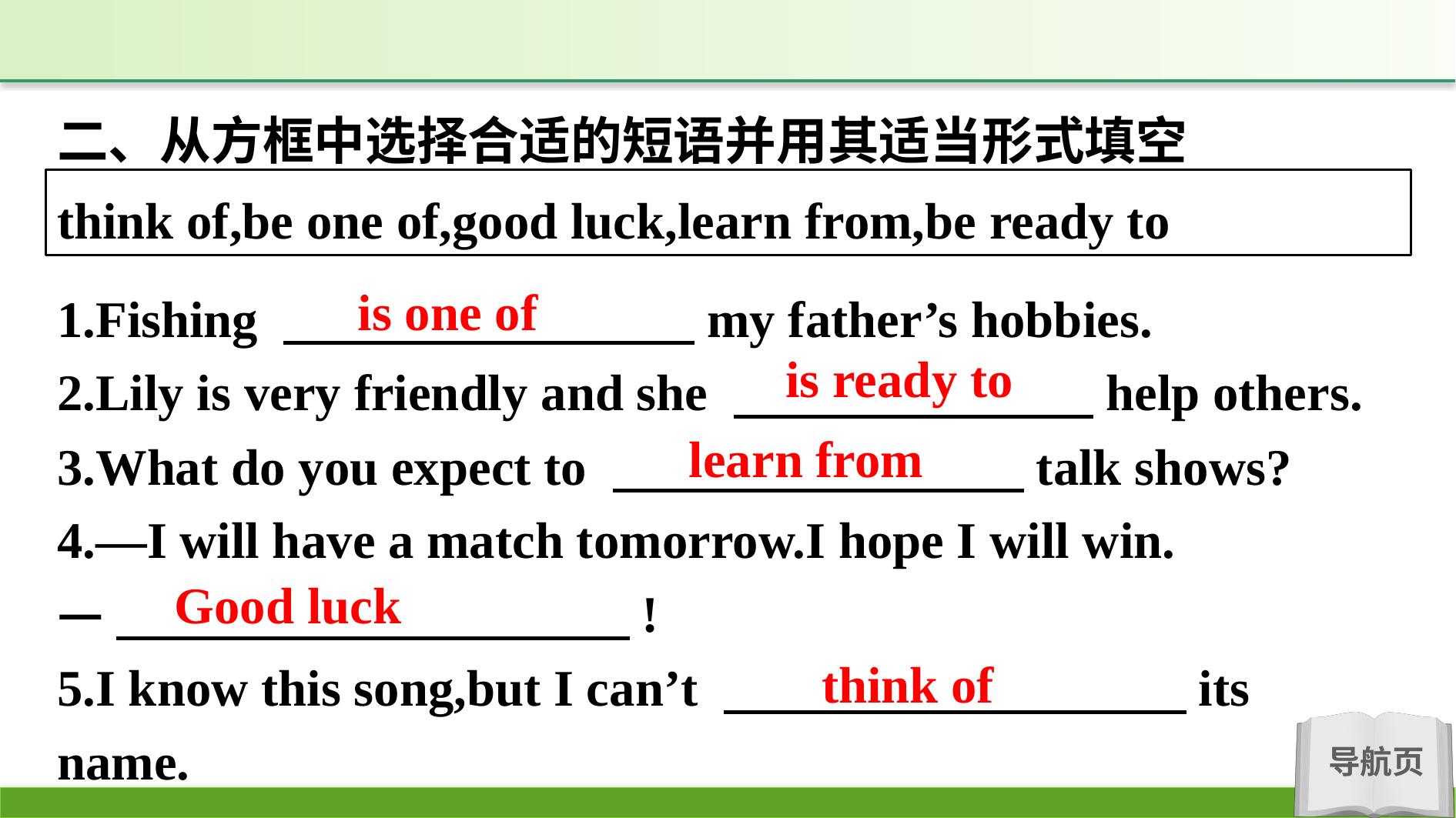

二、从方框中选择合适的短语并用其适当形式填空
think of,be one of,good luck,learn from,be ready to
is one of
1.Fishing 　　　　　　　　my father’s hobbies.
2.Lily is very friendly and she 　　　　　　　help others.
3.What do you expect to 　　　　　　　　talk shows?
4.—I will have a match tomorrow.I hope I will win.
—　　　　　　　　　　!
5.I know this song,but I can’t 　　　　　　　　　its name.
is ready to
learn from
Good luck
think of